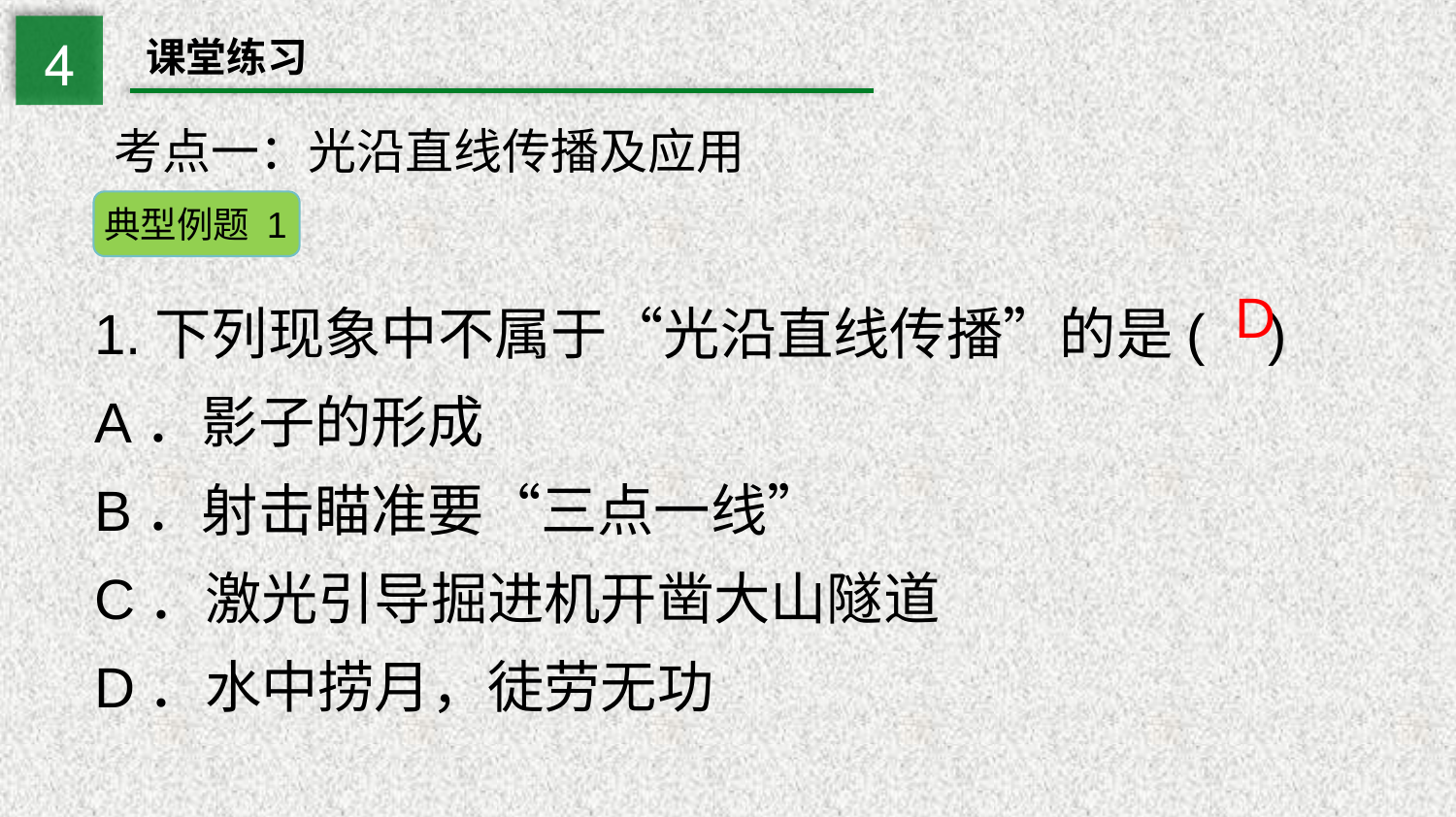

4
课堂练习
考点一：光沿直线传播及应用
典型例题 1
D
1.下列现象中不属于“光沿直线传播”的是(    )
A．影子的形成
B．射击瞄准要“三点一线”
C．激光引导掘进机开凿大山隧道
D．水中捞月，徒劳无功